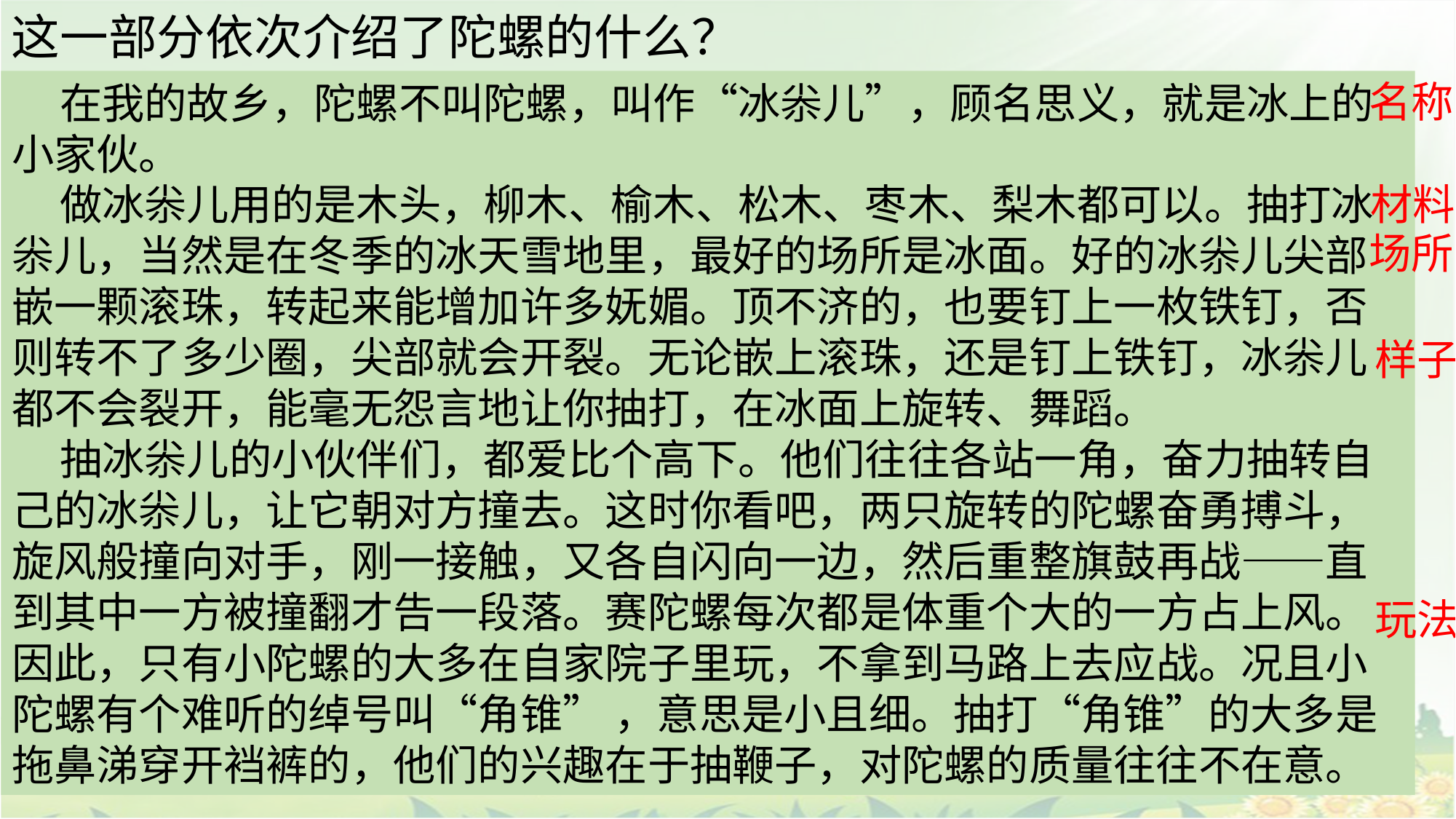

这一部分依次介绍了陀螺的什么？
名称
    在我的故乡，陀螺不叫陀螺，叫作“冰尜儿”，顾名思义，就是冰上的小家伙。
    做冰尜儿用的是木头，柳木、榆木、松木、枣木、梨木都可以。抽打冰尜儿，当然是在冬季的冰天雪地里，最好的场所是冰面。好的冰尜儿尖部嵌一颗滚珠，转起来能增加许多妩媚。顶不济的，也要钉上一枚铁钉，否则转不了多少圈，尖部就会开裂。无论嵌上滚珠，还是钉上铁钉，冰尜儿都不会裂开，能毫无怨言地让你抽打，在冰面上旋转、舞蹈。
    抽冰尜儿的小伙伴们，都爱比个高下。他们往往各站一角，奋力抽转自己的冰尜儿，让它朝对方撞去。这时你看吧，两只旋转的陀螺奋勇搏斗，旋风般撞向对手，刚一接触，又各自闪向一边，然后重整旗鼓再战——直到其中一方被撞翻才告一段落。赛陀螺每次都是体重个大的一方占上风。因此，只有小陀螺的大多在自家院子里玩，不拿到马路上去应战。况且小陀螺有个难听的绰号叫“角锥” ，意思是小且细。抽打“角锥”的大多是拖鼻涕穿开裆裤的，他们的兴趣在于抽鞭子，对陀螺的质量往往不在意。
材料
场所
样子
玩法